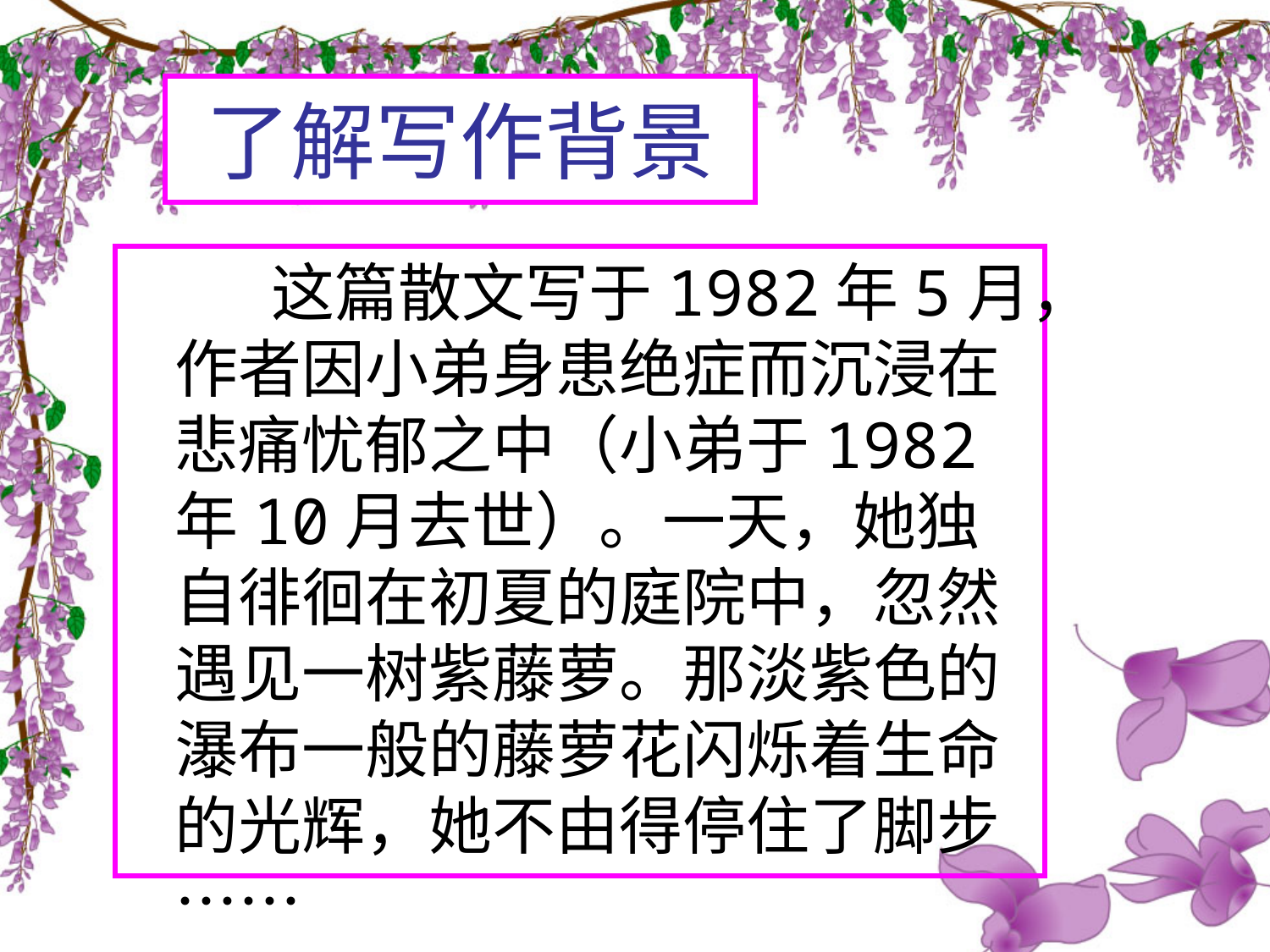

# 了解写作背景
            这篇散文写于1982年5月，作者因小弟身患绝症而沉浸在悲痛忧郁之中（小弟于1982年10月去世）。一天，她独自徘徊在初夏的庭院中，忽然遇见一树紫藤萝。那淡紫色的瀑布一般的藤萝花闪烁着生命的光辉，她不由得停住了脚步……